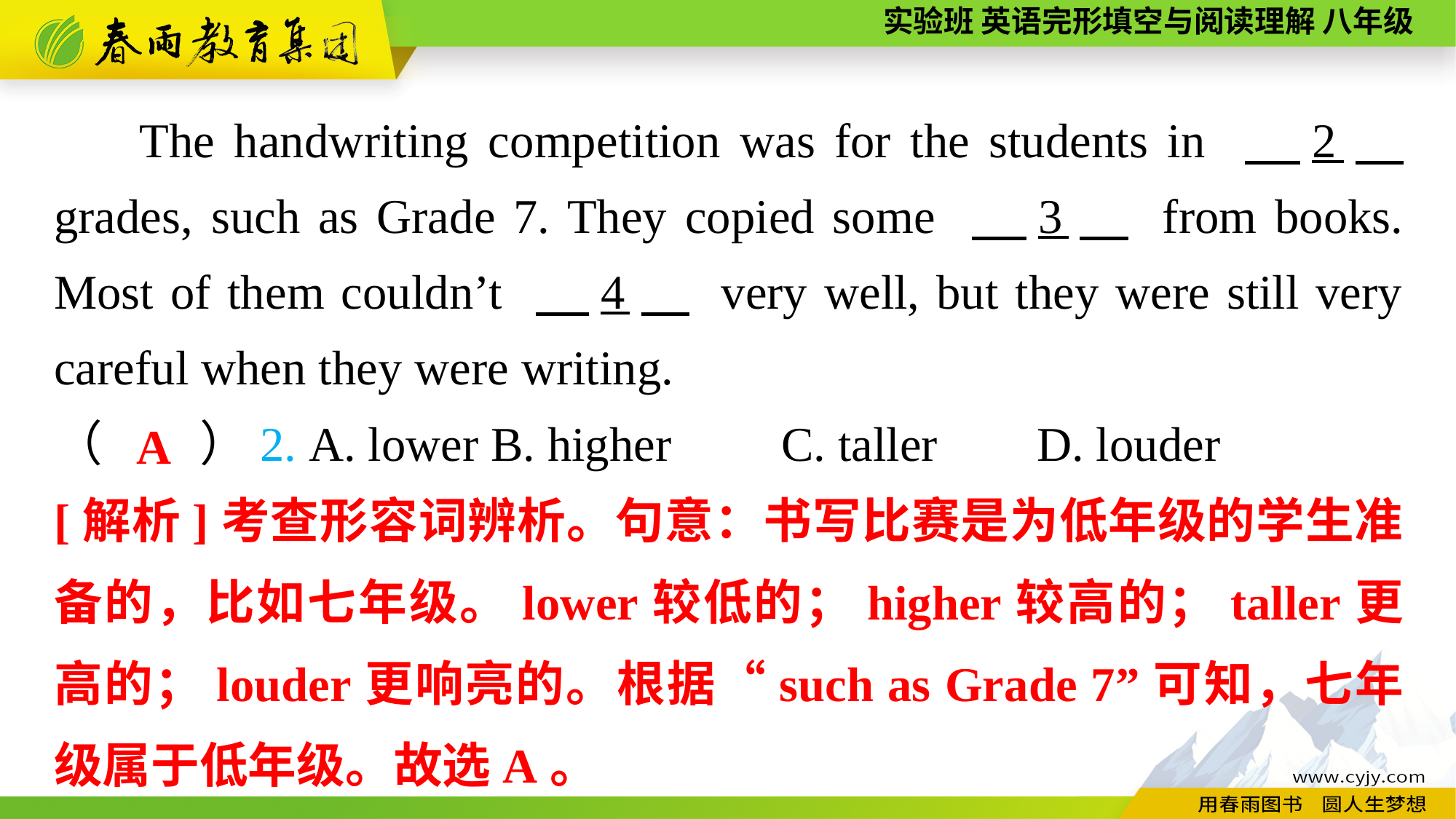

The handwriting competition was for the students in 　2　 grades, such as Grade 7. They copied some 　3　 from books. Most of them couldn’t 　4　 very well, but they were still very careful when they were writing.
（　　）2. A. lower	B. higher         C. taller 	D. louder
A
[解析]考查形容词辨析。句意：书写比赛是为低年级的学生准备的，比如七年级。lower较低的；higher较高的；taller更高的；louder更响亮的。根据“such as Grade 7”可知，七年级属于低年级。故选A。